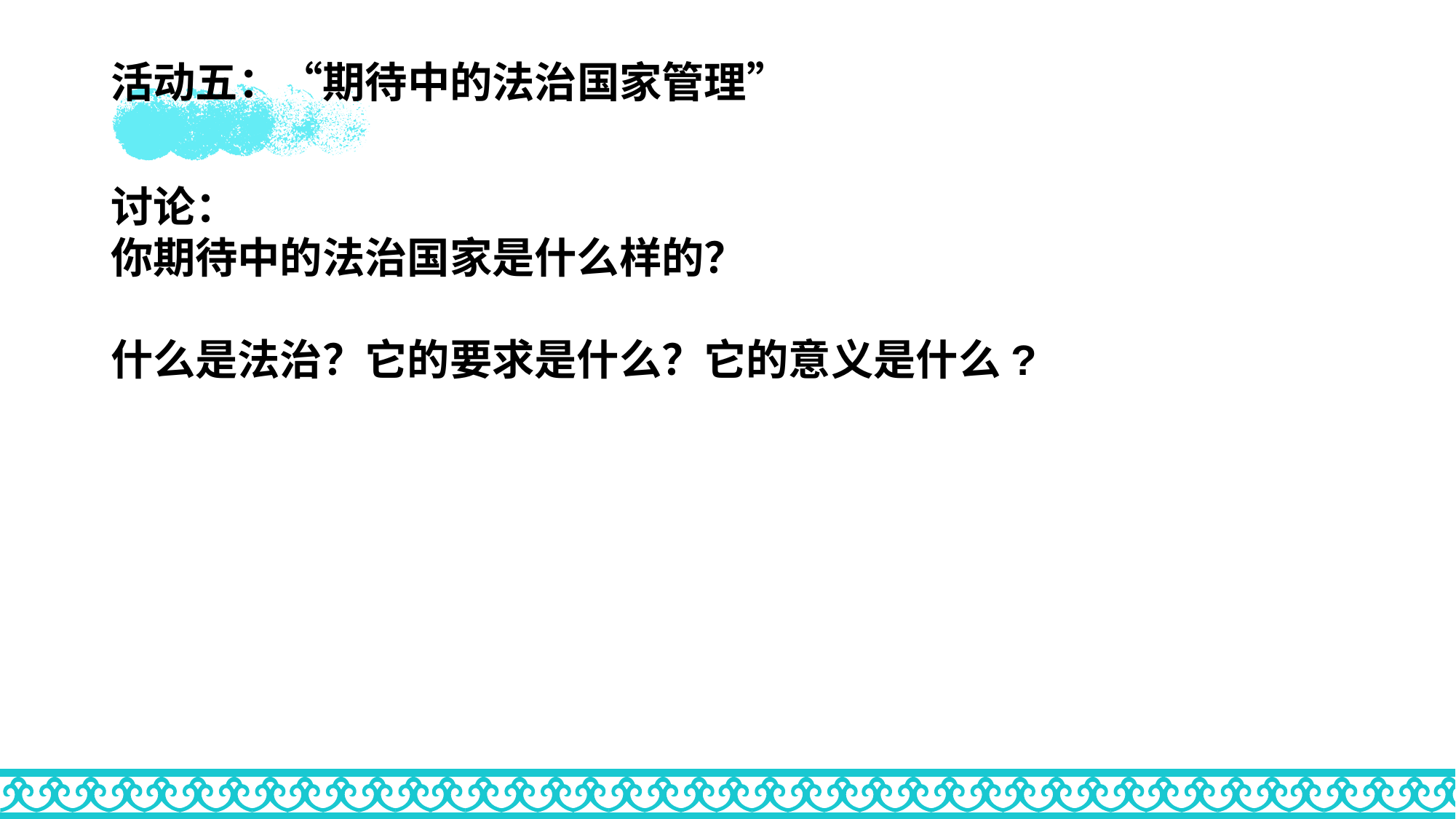

# 活动五：“期待中的法治国家管理”
讨论：
你期待中的法治国家是什么样的？什么是法治？它的要求是什么？它的意义是什么?